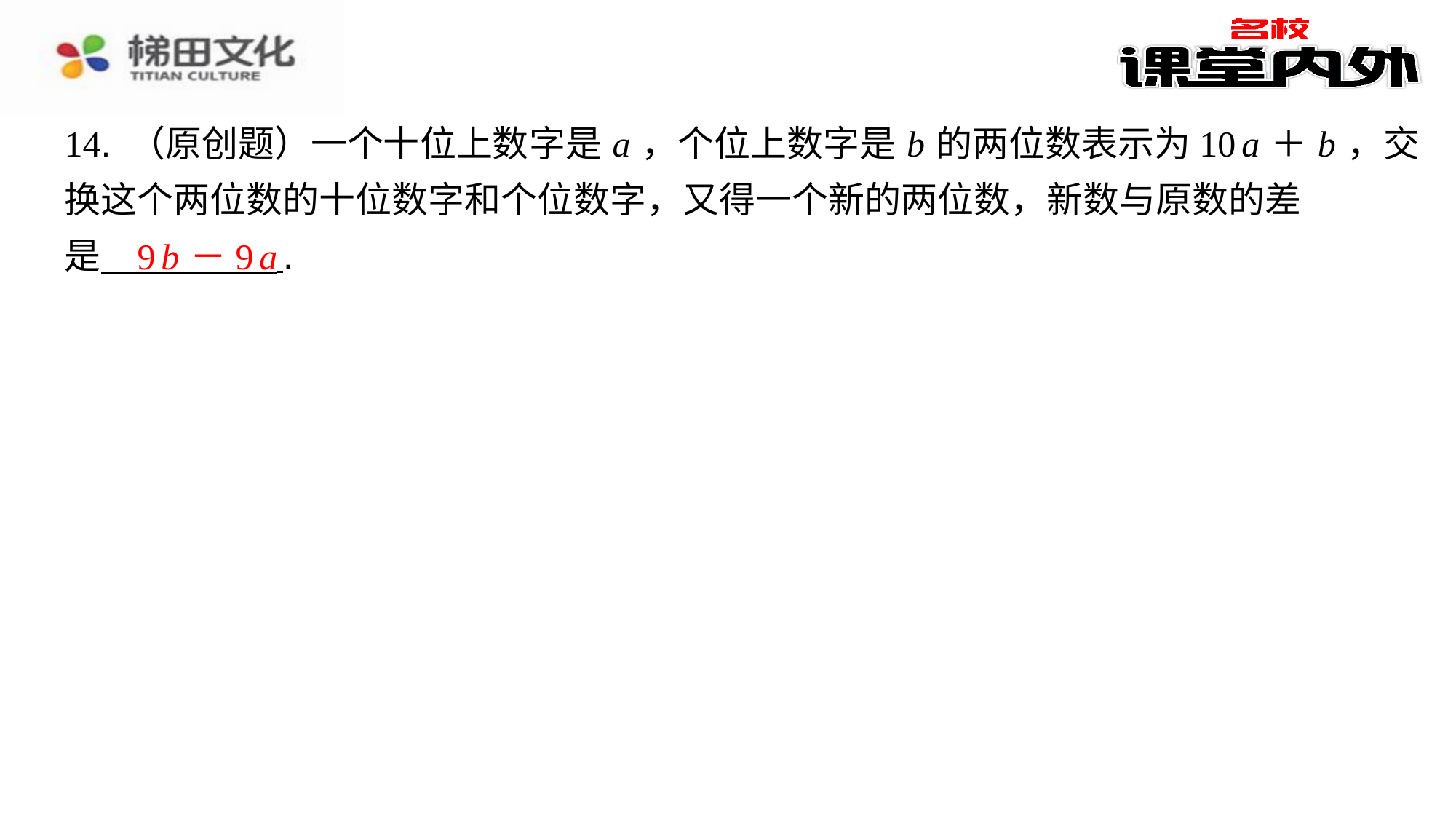

14. （原创题）一个十位上数字是 a ，个位上数字是 b 的两位数表示为10 a ＋ b ，交
换这个两位数的十位数字和个位数字，又得一个新的两位数，新数与原数的差
是                           ⁠.
9 b －9 a